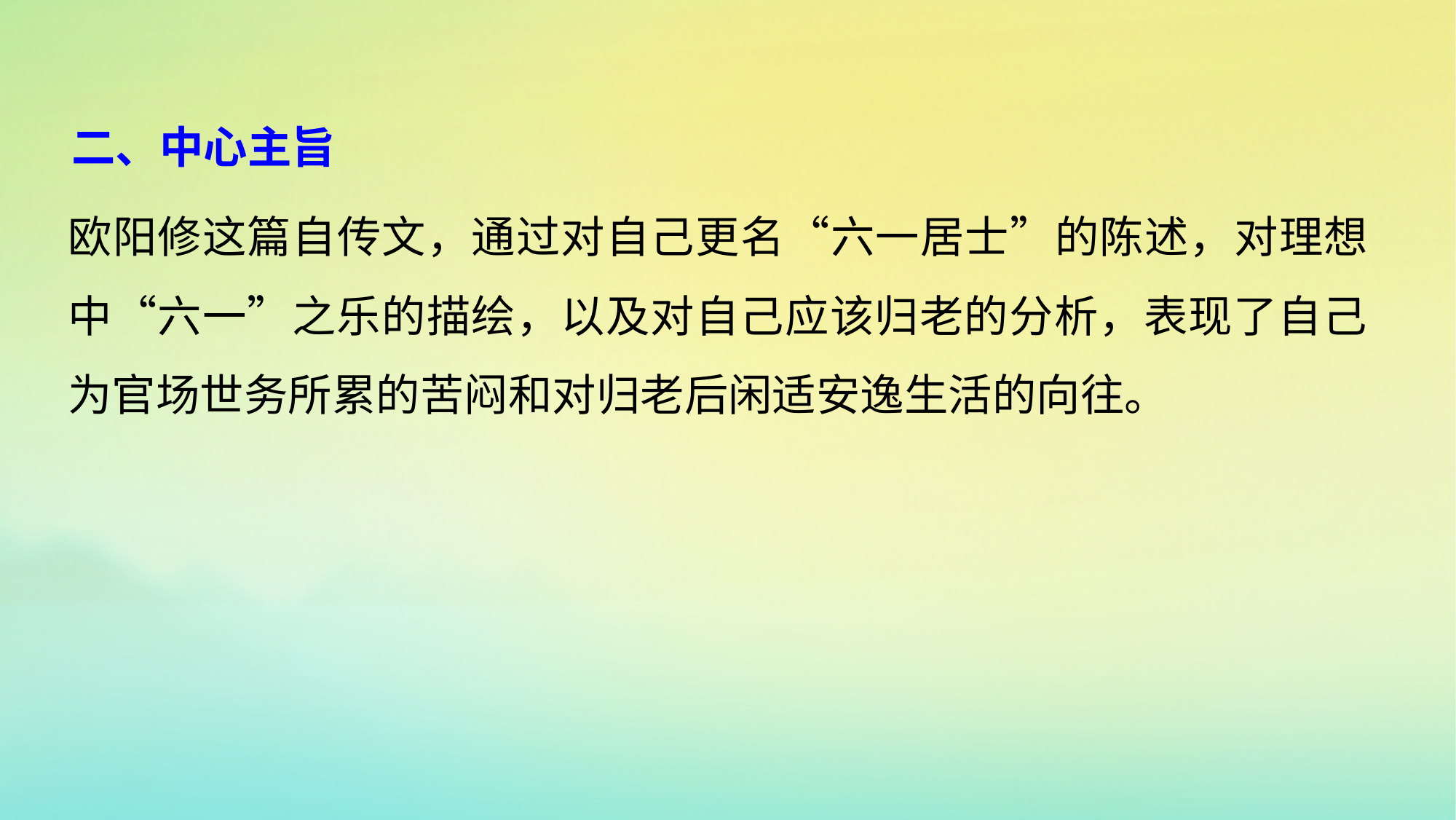

二、中心主旨
欧阳修这篇自传文，通过对自己更名“六一居士”的陈述，对理想中“六一”之乐的描绘，以及对自己应该归老的分析，表现了自己为官场世务所累的苦闷和对归老后闲适安逸生活的向往。